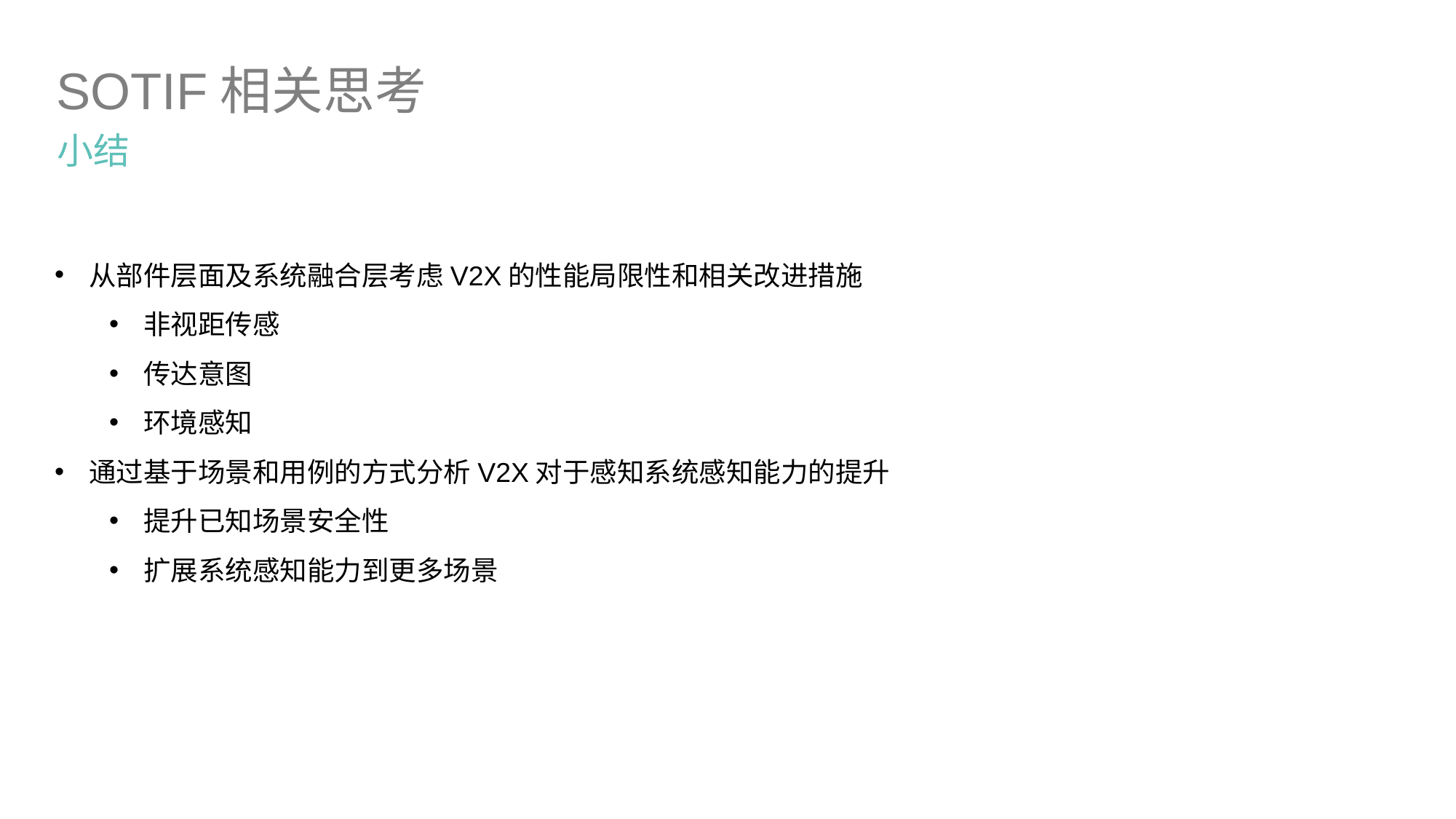

# SOTIF相关思考
小结
从部件层面及系统融合层考虑V2X的性能局限性和相关改进措施
非视距传感
传达意图
环境感知
通过基于场景和用例的方式分析V2X对于感知系统感知能力的提升
提升已知场景安全性
扩展系统感知能力到更多场景